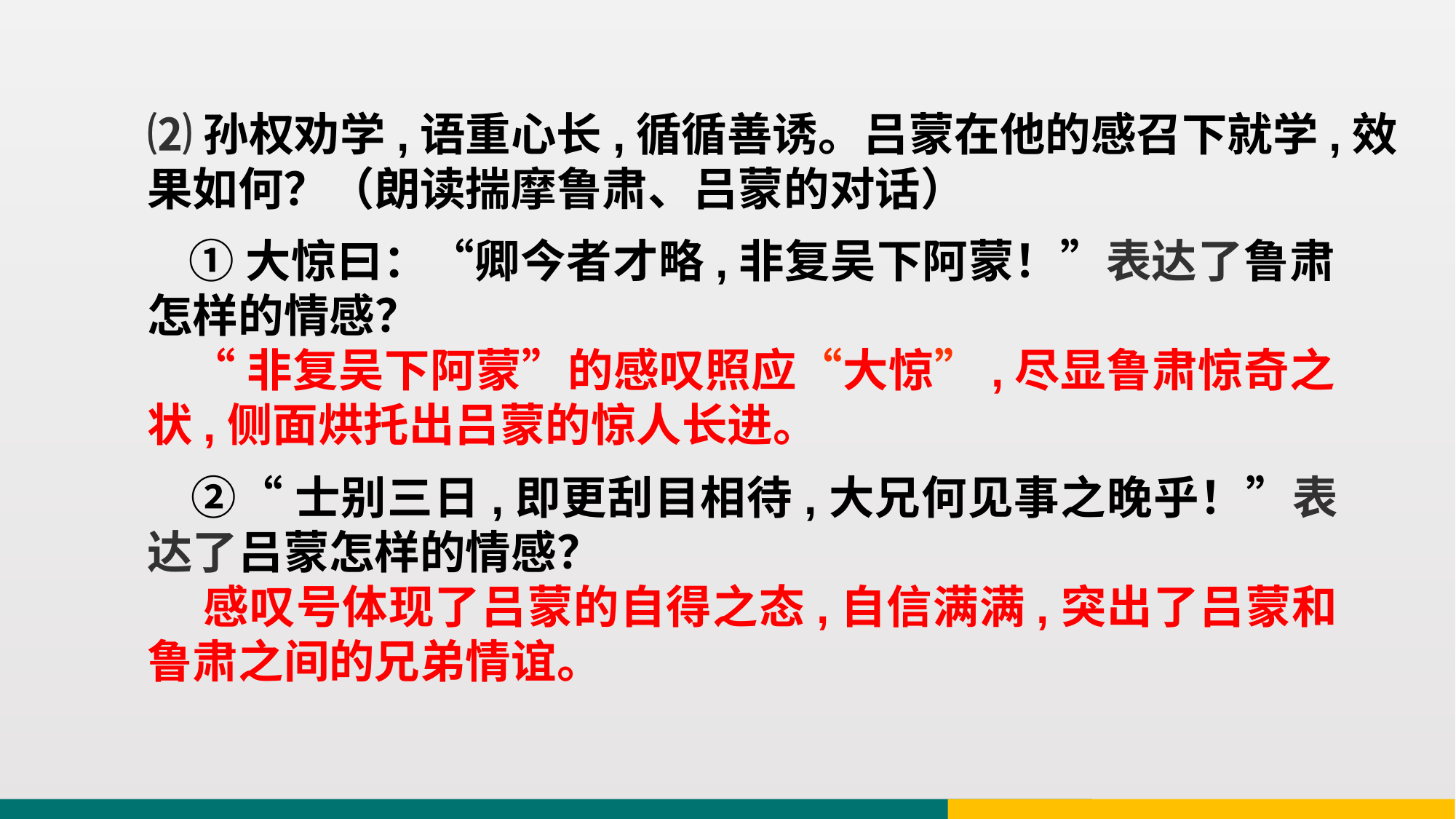

⑵孙权劝学,语重心长,循循善诱。吕蒙在他的感召下就学,效果如何？（朗读揣摩鲁肃、吕蒙的对话）
    ①大惊曰：“卿今者才略,非复吴下阿蒙！”表达了鲁肃怎样的情感？
    “非复吴下阿蒙”的感叹照应“大惊”,尽显鲁肃惊奇之状,侧面烘托出吕蒙的惊人长进。
    ②“士别三日,即更刮目相待,大兄何见事之晚乎！”表达了吕蒙怎样的情感？
    感叹号体现了吕蒙的自得之态,自信满满,突出了吕蒙和鲁肃之间的兄弟情谊。